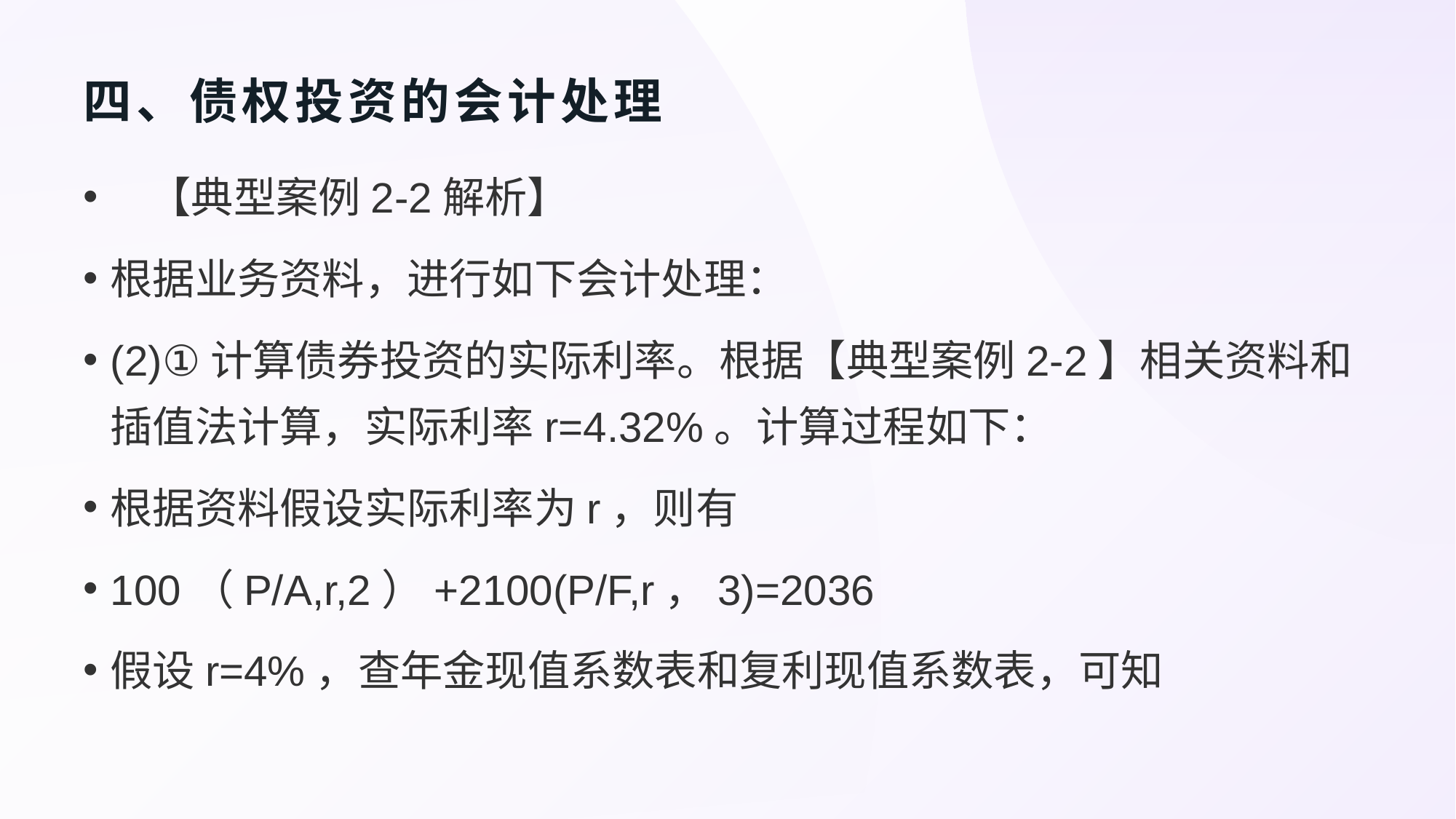

# 四、债权投资的会计处理
   【典型案例2-2解析】
根据业务资料，进行如下会计处理：
(2)①计算债券投资的实际利率。根据【典型案例2-2】相关资料和插值法计算，实际利率r=4.32%。计算过程如下：
根据资料假设实际利率为r，则有
100（P/A,r,2）+2100(P/F,r，3)=2036
假设r=4%，查年金现值系数表和复利现值系数表，可知